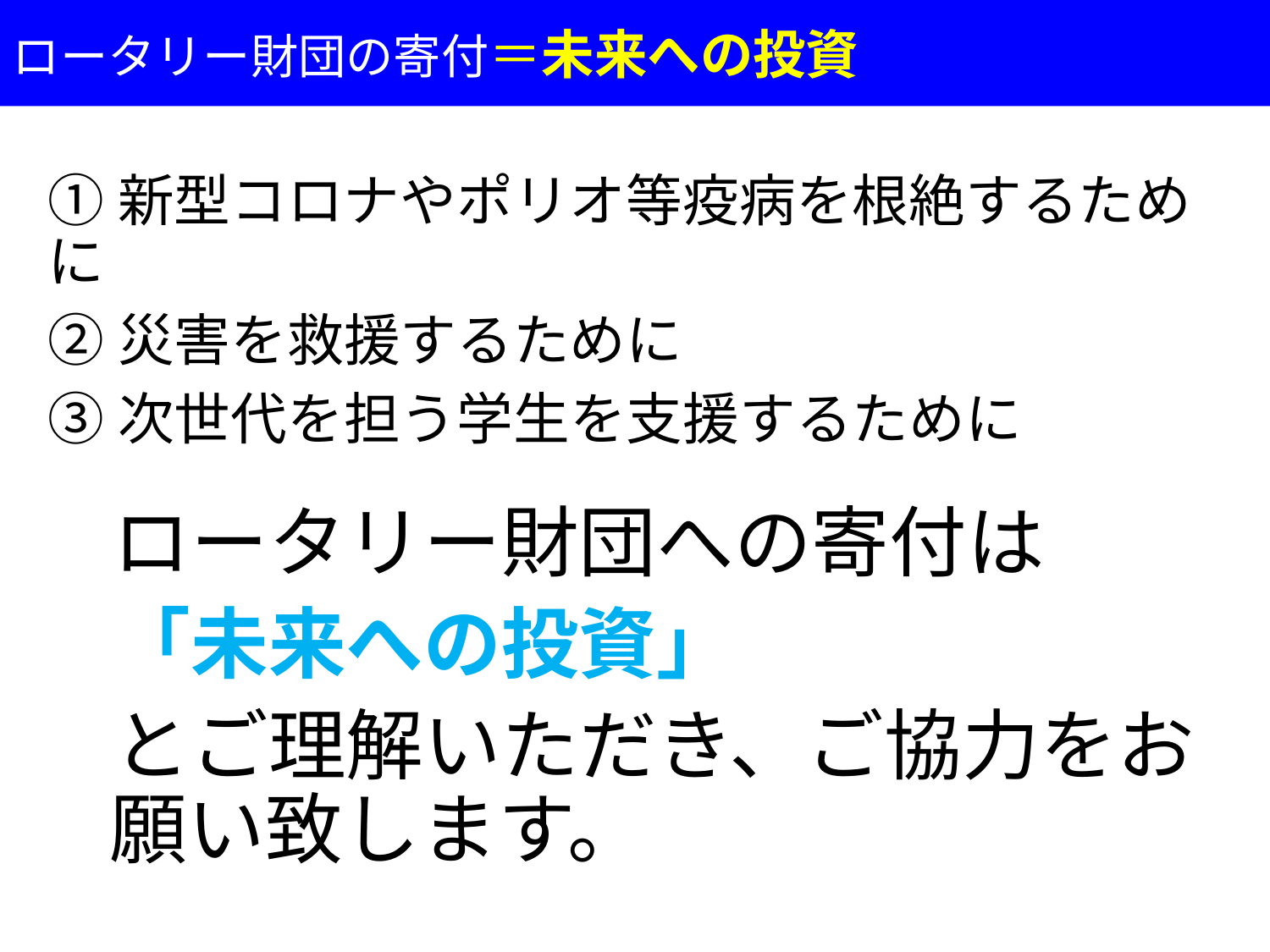

ロータリー財団の寄付＝未来への投資
①新型コロナやポリオ等疫病を根絶するために
②災害を救援するために
③次世代を担う学生を支援するために

ロータリー財団への寄付は
「未来への投資」
とご理解いただき、ご協力をお願い致します。